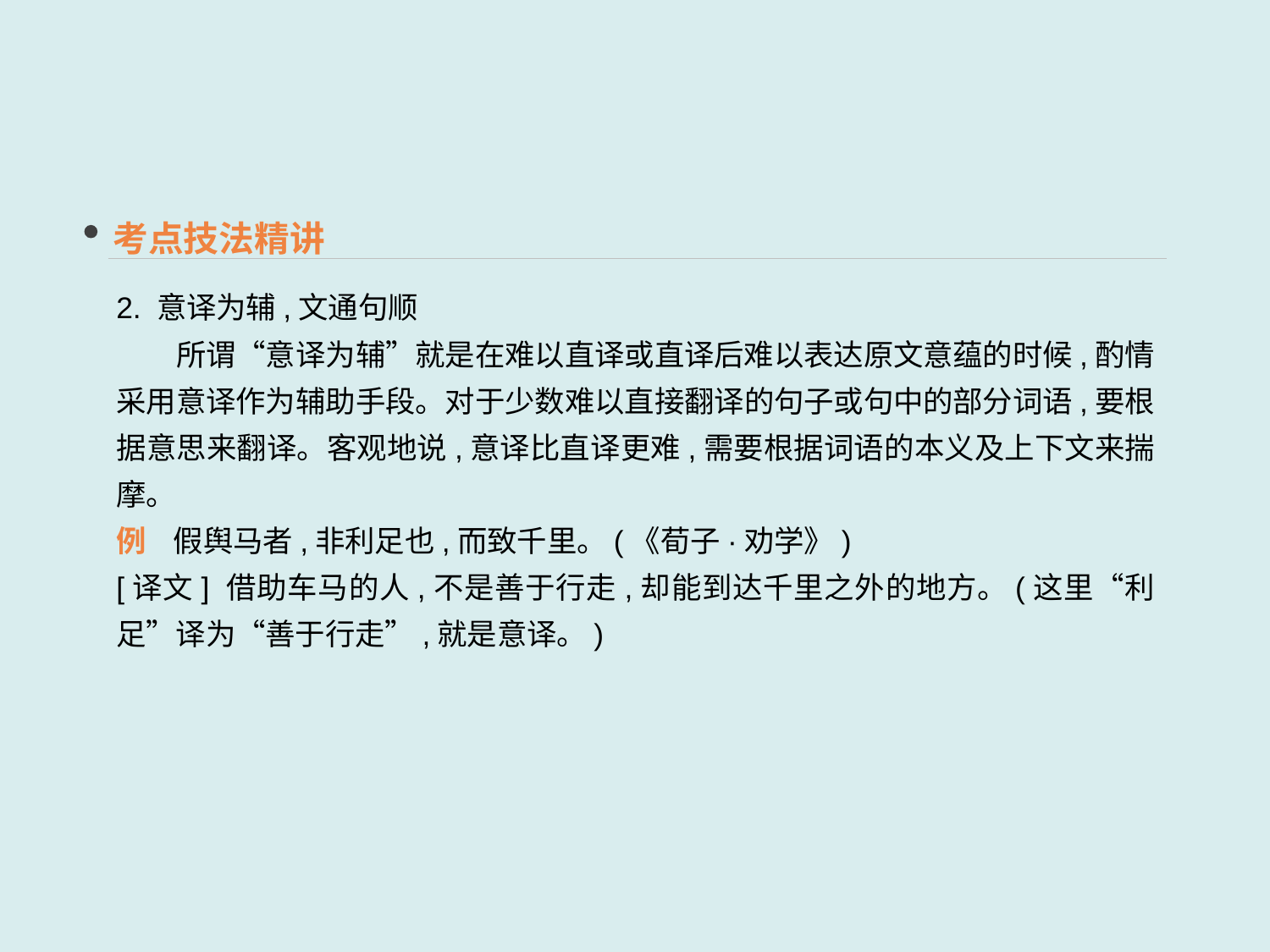

考点技法精讲

2. 意译为辅,文通句顺
　　所谓“意译为辅”就是在难以直译或直译后难以表达原文意蕴的时候,酌情采用意译作为辅助手段。对于少数难以直接翻译的句子或句中的部分词语,要根据意思来翻译。客观地说,意译比直译更难,需要根据词语的本义及上下文来揣摩。
例    假舆马者,非利足也,而致千里。(《荀子·劝学》)
[译文] 借助车马的人,不是善于行走,却能到达千里之外的地方。(这里“利足”译为“善于行走”,就是意译。)